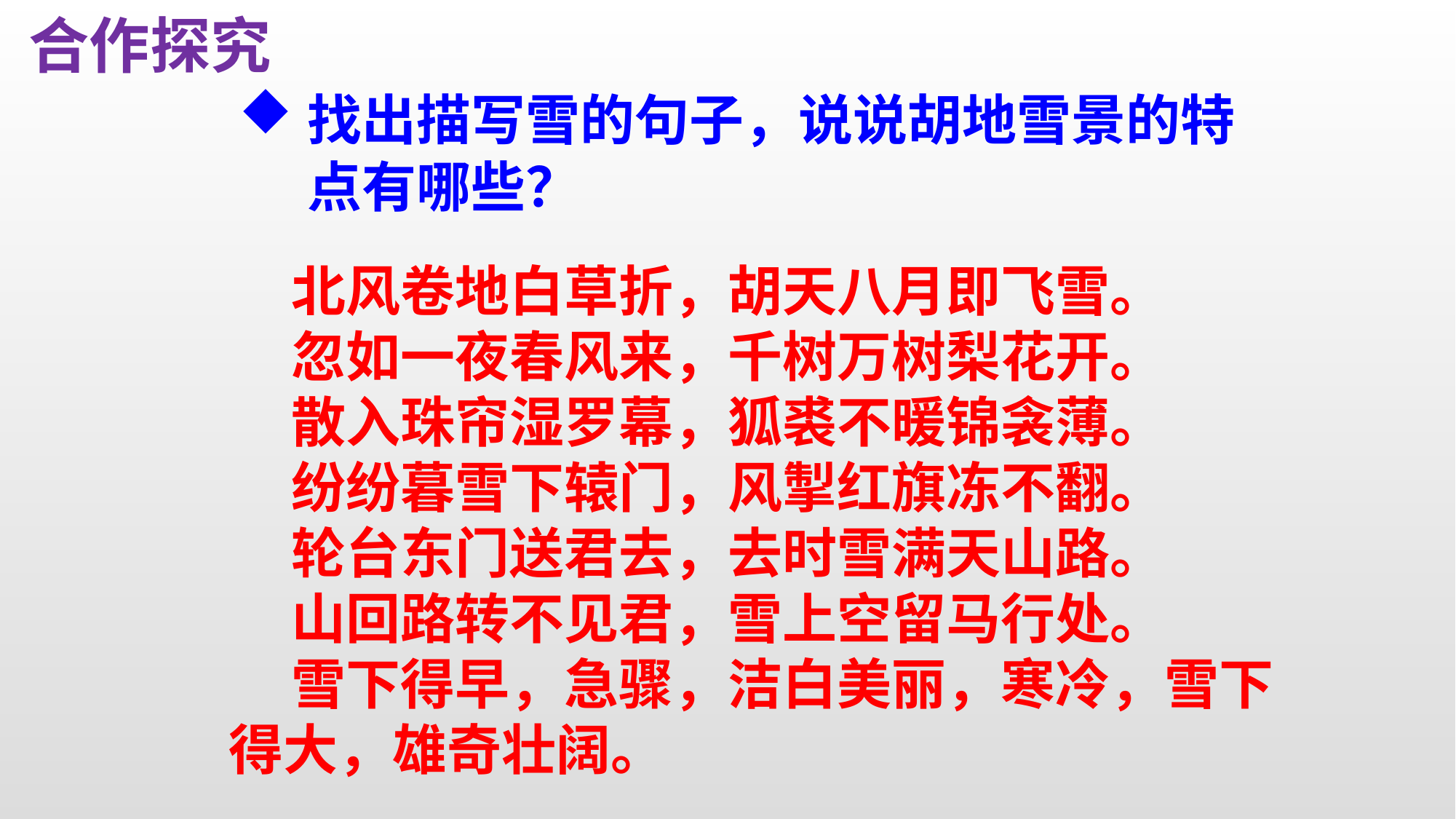

合作探究
找出描写雪的句子，说说胡地雪景的特点有哪些？
    北风卷地白草折，胡天八月即飞雪。
    忽如一夜春风来，千树万树梨花开。
    散入珠帘湿罗幕，狐裘不暖锦衾薄。
    纷纷暮雪下辕门，风掣红旗冻不翻。
    轮台东门送君去，去时雪满天山路。
    山回路转不见君，雪上空留马行处。
    雪下得早，急骤，洁白美丽，寒冷，雪下得大，雄奇壮阔。